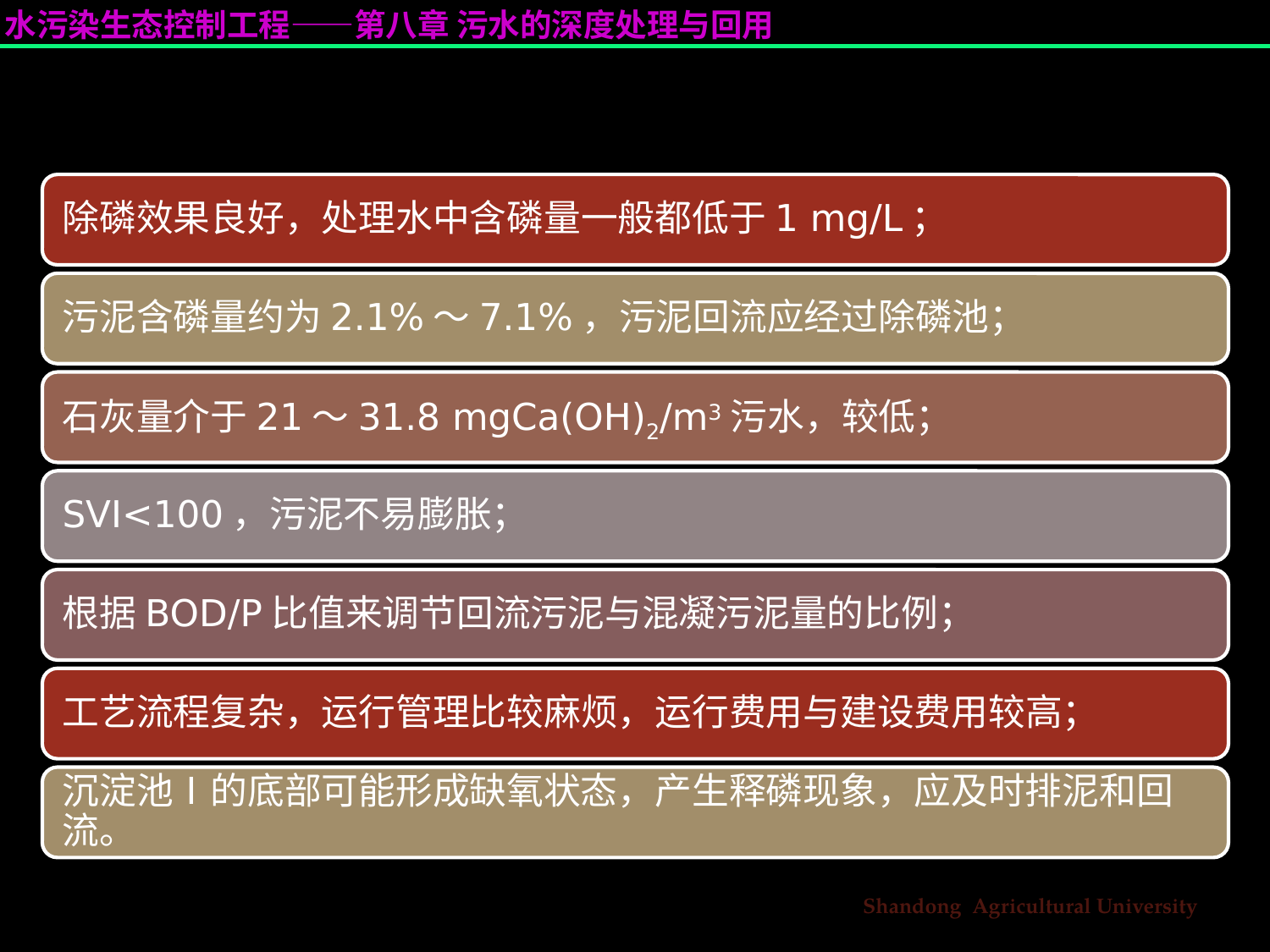

除磷效果良好，处理水中含磷量一般都低于1 mg/L；
污泥含磷量约为2.1%～7.1%，污泥回流应经过除磷池；
石灰量介于21～31.8 mgCa(OH)2/m3污水，较低；
SVI<100，污泥不易膨胀；
根据BOD/P比值来调节回流污泥与混凝污泥量的比例；
工艺流程复杂，运行管理比较麻烦，运行费用与建设费用较高；
沉淀池Ⅰ的底部可能形成缺氧状态，产生释磷现象，应及时排泥和回流。